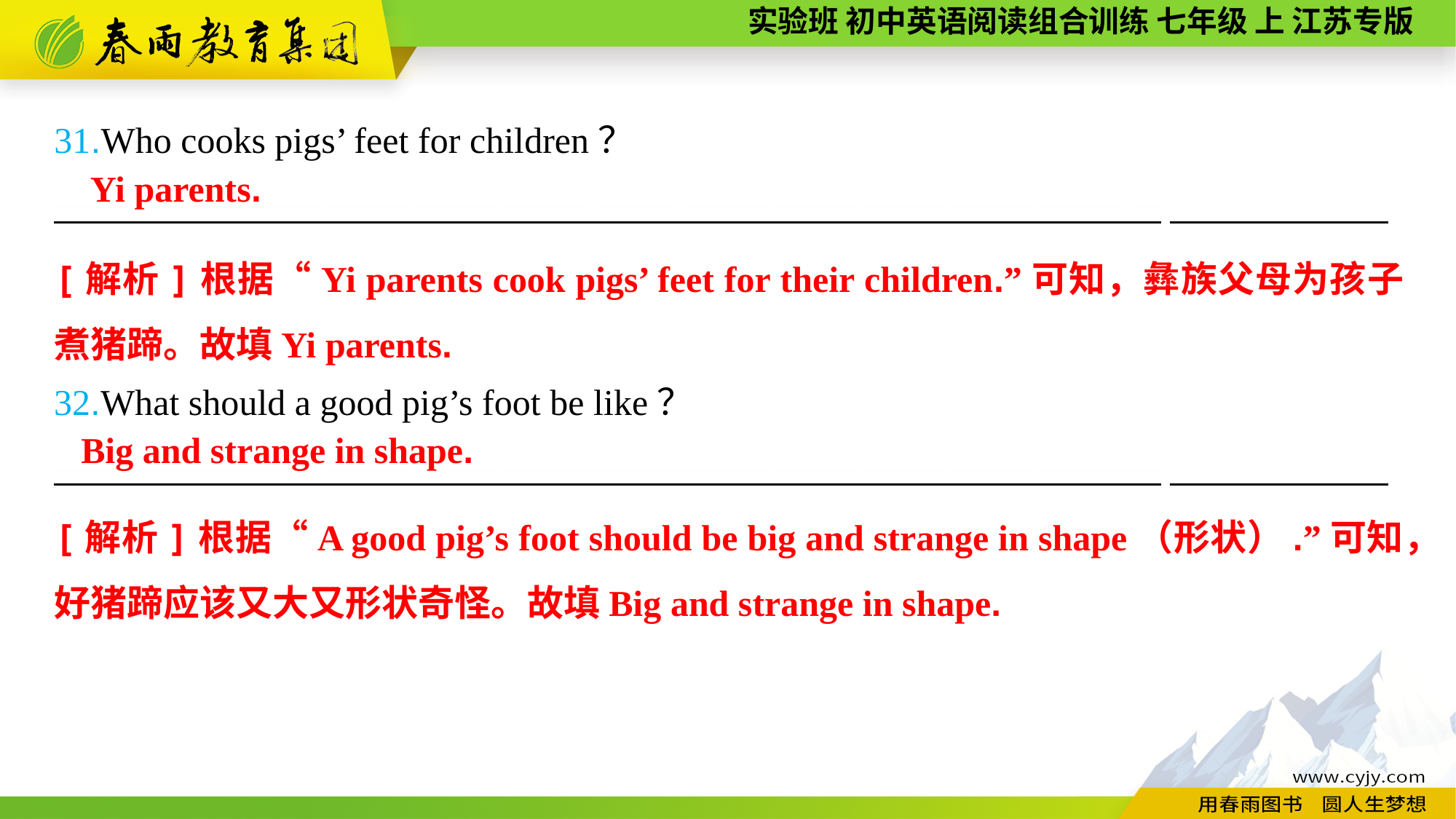

31.Who cooks pigs’ feet for children？
—————————————————————————————————————

32.What should a good pig’s foot be like？
—————————————————————————————————————
Yi parents.
[解析]根据“Yi parents cook pigs’ feet for their children.”可知，彝族父母为孩子煮猪蹄。故填Yi parents.
Big and strange in shape.
[解析]根据“A good pig’s foot should be big and strange in shape（形状）.”可知，好猪蹄应该又大又形状奇怪。故填Big and strange in shape.